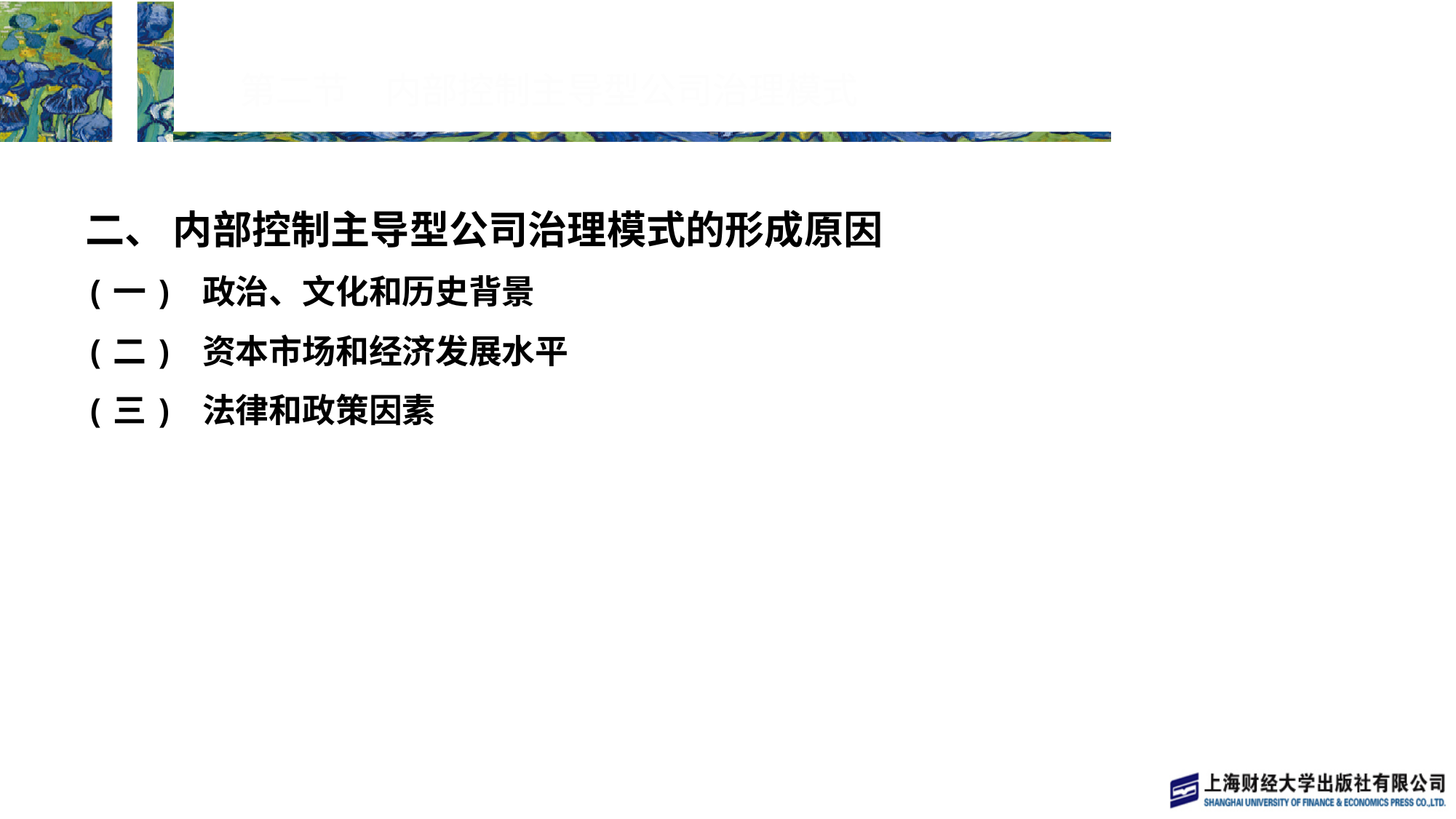

# 第二节　内部控制主导型公司治理模式
二、 内部控制主导型公司治理模式的形成原因
(一) 政治、文化和历史背景
(二) 资本市场和经济发展水平
(三) 法律和政策因素